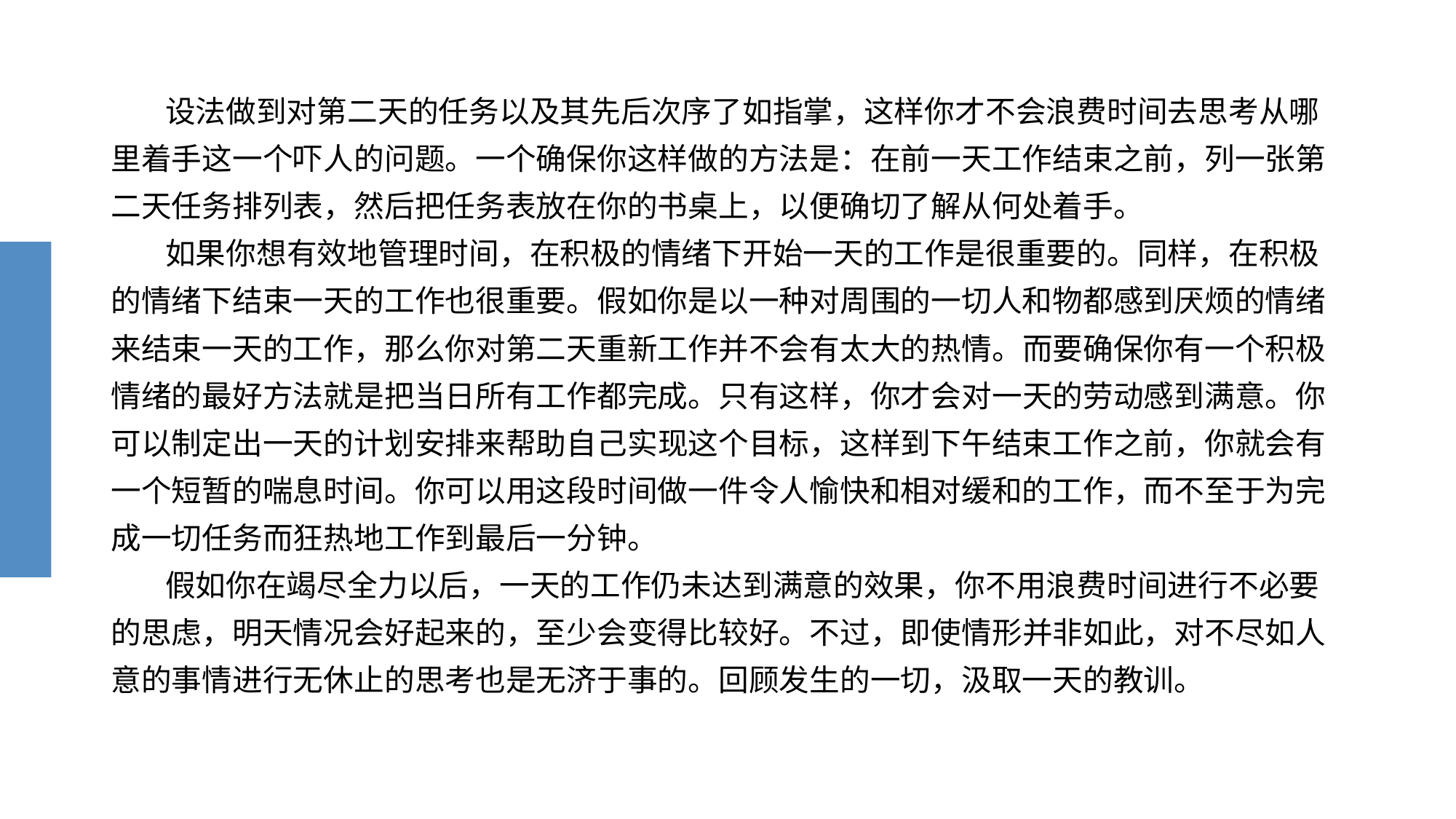

# 设法做到对第二天的任务以及其先后次序了如指掌，这样你才不会浪费时间去思考从哪里着手这一个吓人的问题。一个确保你这样做的方法是：在前一天工作结束之前，列一张第二天任务排列表，然后把任务表放在你的书桌上，以便确切了解从何处着手。
       如果你想有效地管理时间，在积极的情绪下开始一天的工作是很重要的。同样，在积极的情绪下结束一天的工作也很重要。假如你是以一种对周围的一切人和物都感到厌烦的情绪来结束一天的工作，那么你对第二天重新工作并不会有太大的热情。而要确保你有一个积极情绪的最好方法就是把当日所有工作都完成。只有这样，你才会对一天的劳动感到满意。你可以制定出一天的计划安排来帮助自己实现这个目标，这样到下午结束工作之前，你就会有一个短暂的喘息时间。你可以用这段时间做一件令人愉快和相对缓和的工作，而不至于为完成一切任务而狂热地工作到最后一分钟。
       假如你在竭尽全力以后，一天的工作仍未达到满意的效果，你不用浪费时间进行不必要的思虑，明天情况会好起来的，至少会变得比较好。不过，即使情形并非如此，对不尽如人意的事情进行无休止的思考也是无济于事的。回顾发生的一切，汲取一天的教训。